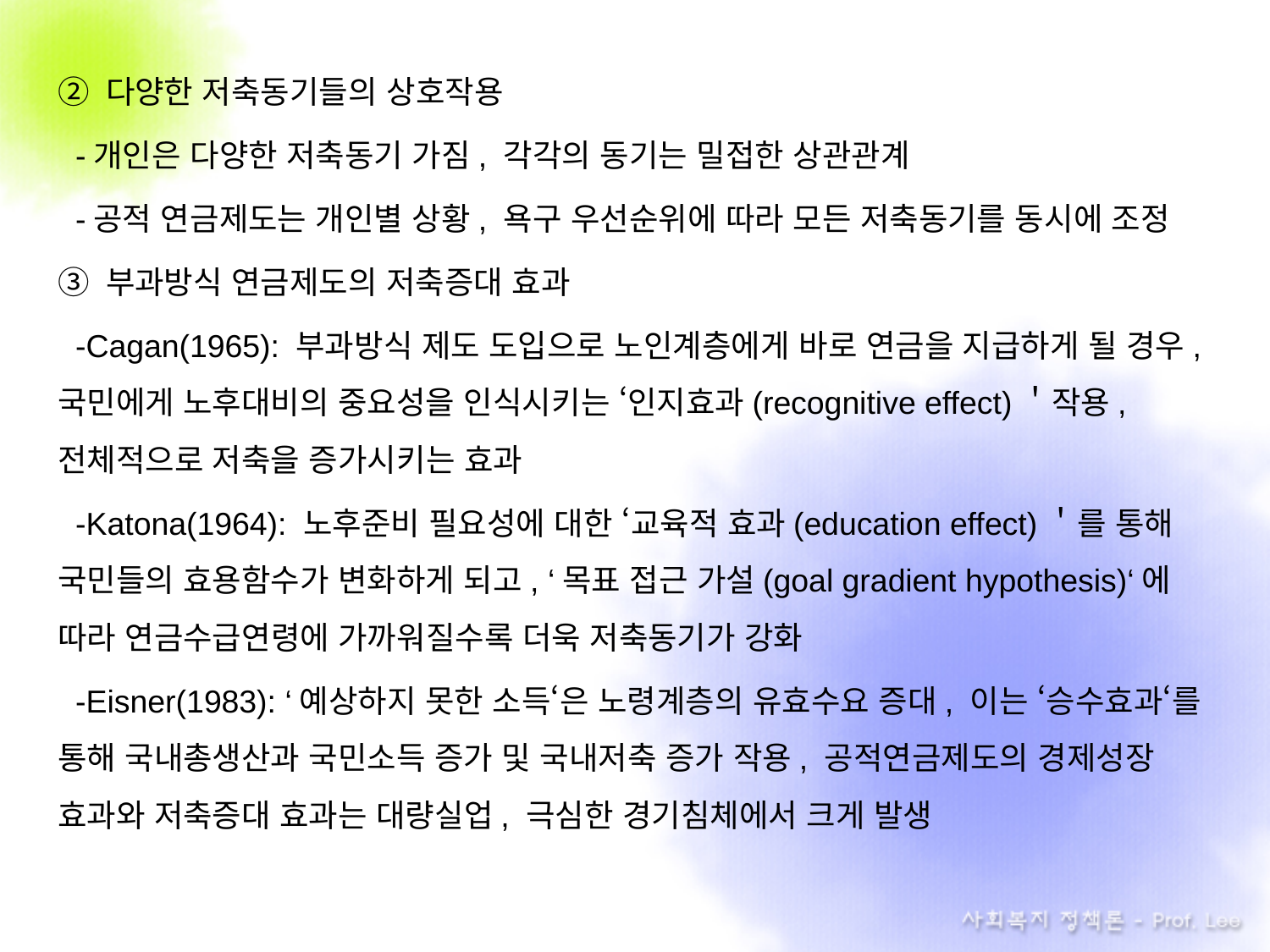

② 다양한 저축동기들의 상호작용
  -개인은 다양한 저축동기 가짐, 각각의 동기는 밀접한 상관관계
  -공적 연금제도는 개인별 상황, 욕구 우선순위에 따라 모든 저축동기를 동시에 조정
③ 부과방식 연금제도의 저축증대 효과
  -Cagan(1965): 부과방식 제도 도입으로 노인계층에게 바로 연금을 지급하게 될 경우, 국민에게 노후대비의 중요성을 인식시키는 ‘인지효과(recognitive effect)＇작용, 전체적으로 저축을 증가시키는 효과
  -Katona(1964): 노후준비 필요성에 대한 ‘교육적 효과(education effect)＇를 통해 국민들의 효용함수가 변화하게 되고, ‘목표 접근 가설(goal gradient hypothesis)‘에 따라 연금수급연령에 가까워질수록 더욱 저축동기가 강화
  -Eisner(1983): ‘예상하지 못한 소득‘은 노령계층의 유효수요 증대, 이는 ‘승수효과‘를 통해 국내총생산과 국민소득 증가 및 국내저축 증가 작용, 공적연금제도의 경제성장 효과와 저축증대 효과는 대량실업, 극심한 경기침체에서 크게 발생